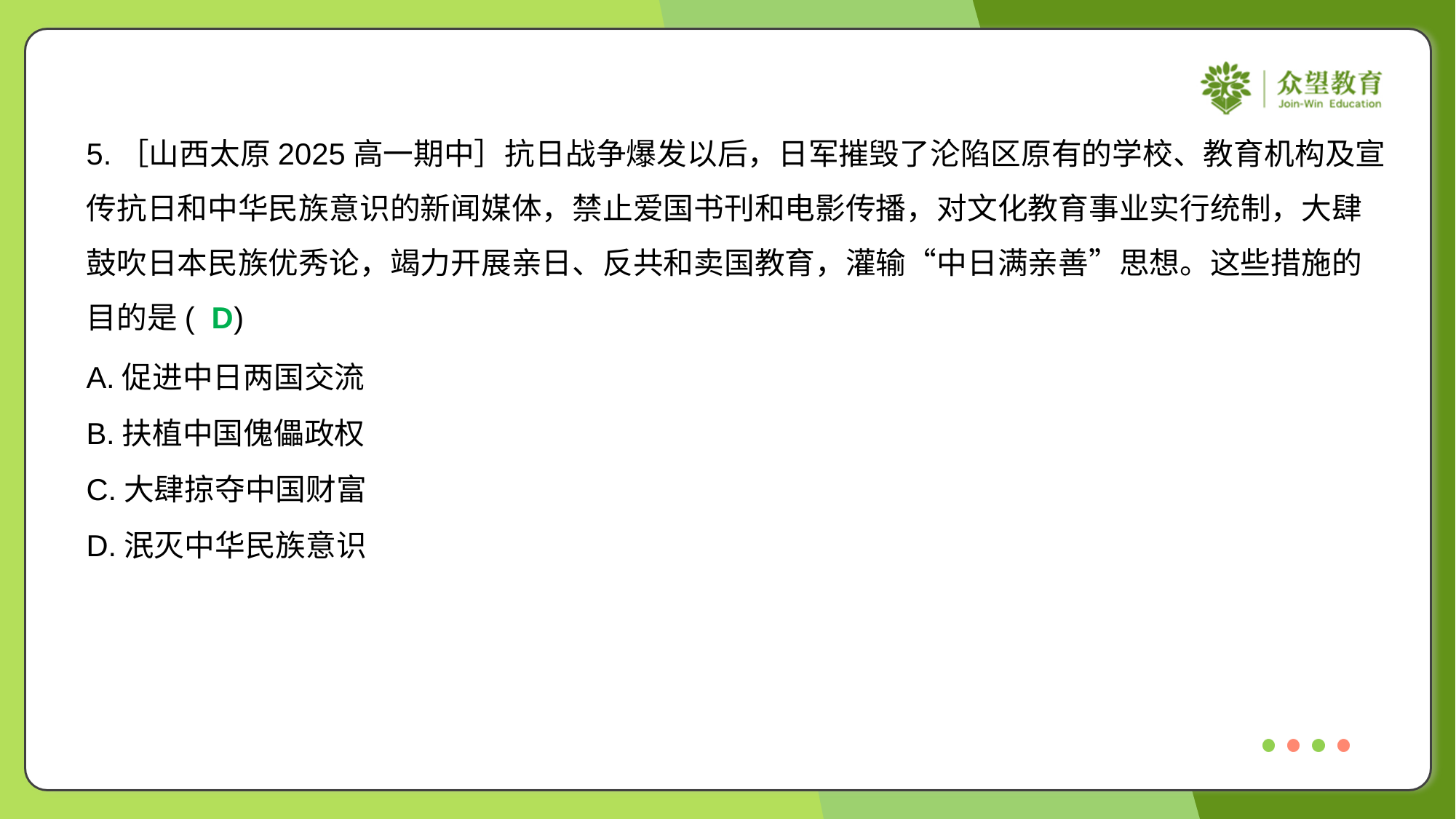

5.［山西太原2025高一期中］抗日战争爆发以后，日军摧毁了沦陷区原有的学校、教育机构及宣
传抗日和中华民族意识的新闻媒体，禁止爱国书刊和电影传播，对文化教育事业实行统制，大肆
鼓吹日本民族优秀论，竭力开展亲日、反共和卖国教育，灌输“中日满亲善”思想。这些措施的
目的是(     )
D
A.促进中日两国交流
B.扶植中国傀儡政权
C.大肆掠夺中国财富
D.泯灭中华民族意识